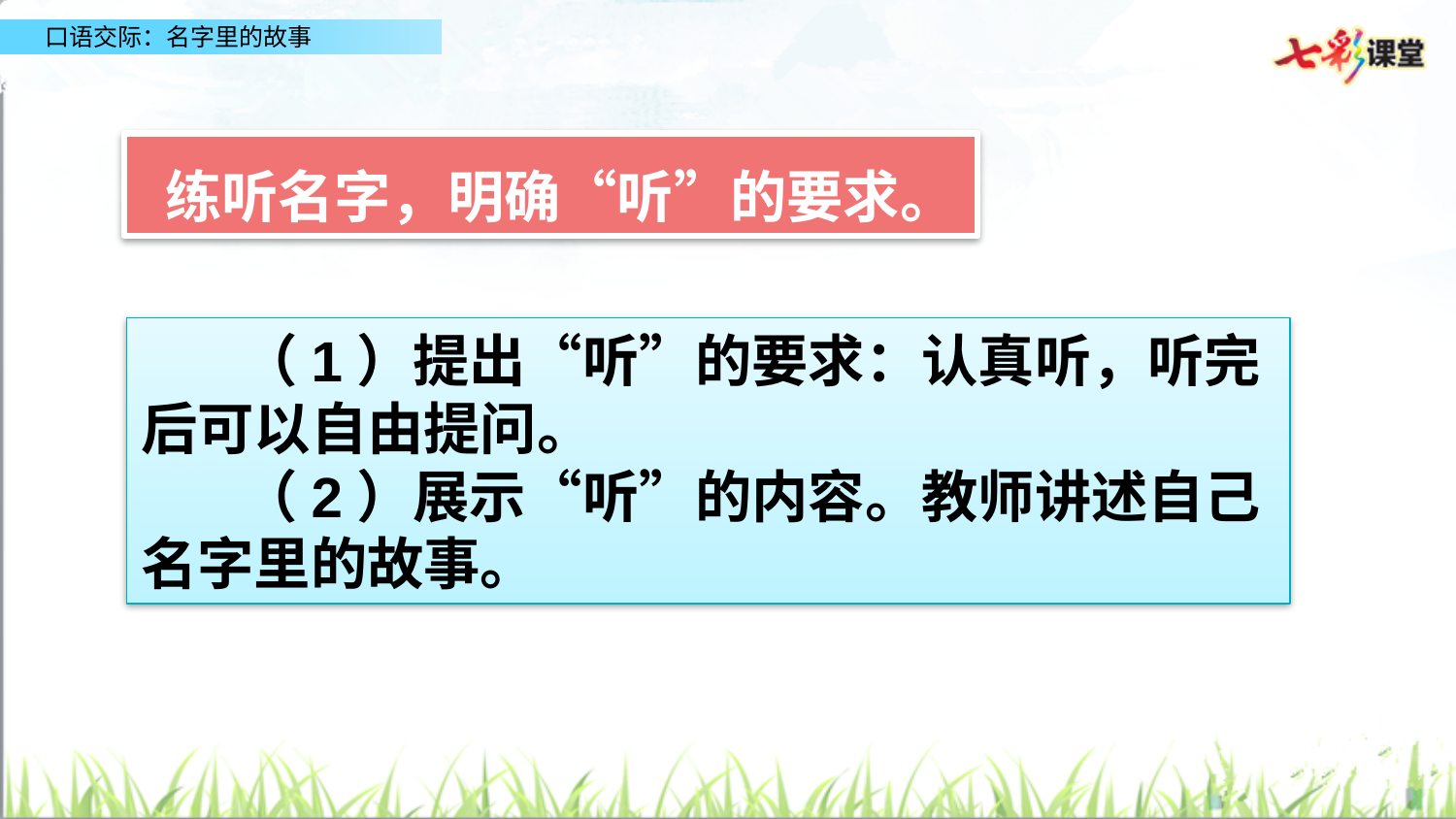

练听名字，明确“听”的要求。
（1）提出“听”的要求：认真听，听完后可以自由提问。
（2）展示“听”的内容。教师讲述自己名字里的故事。